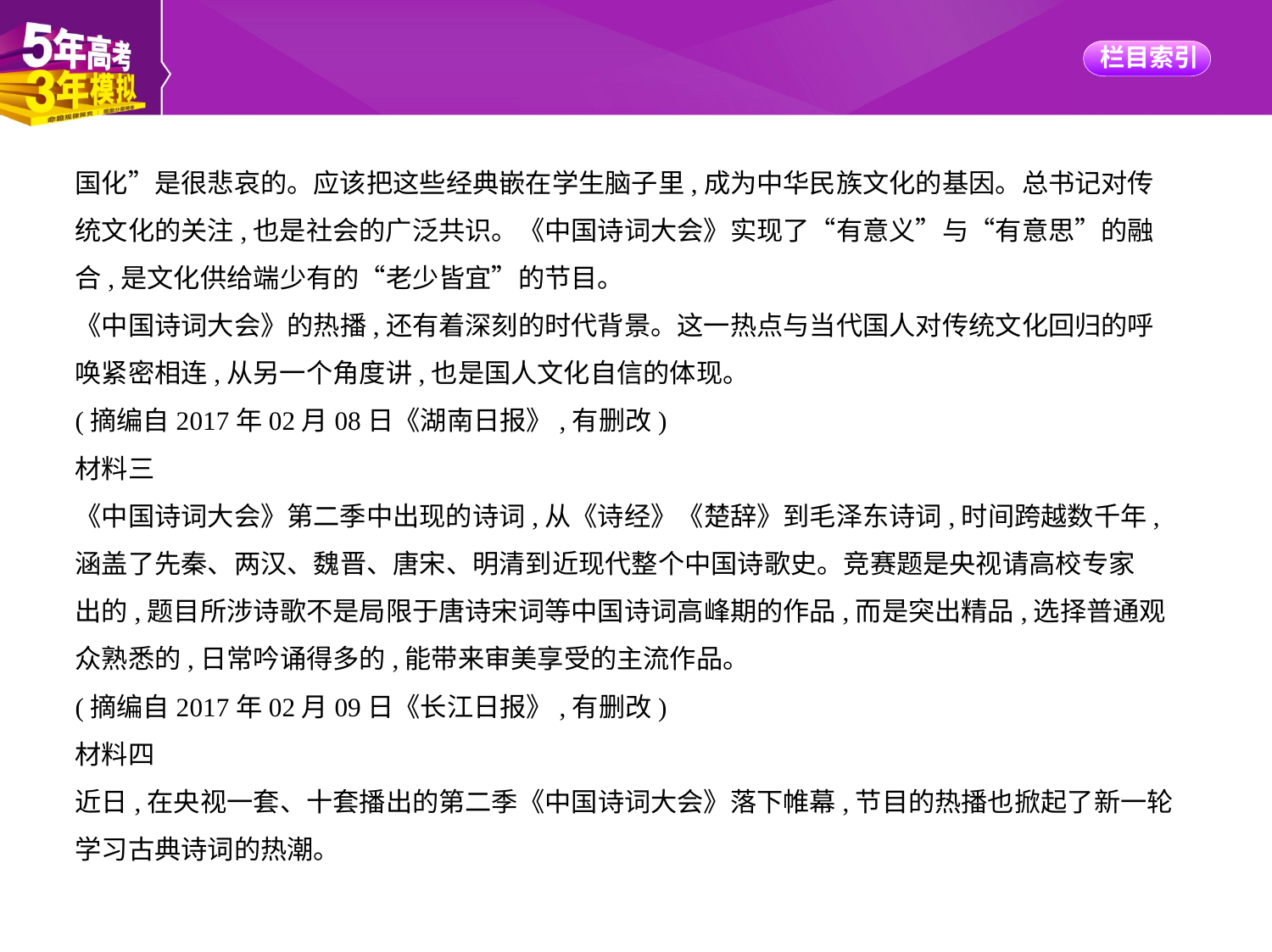

国化”是很悲哀的。应该把这些经典嵌在学生脑子里,成为中华民族文化的基因。总书记对传
统文化的关注,也是社会的广泛共识。《中国诗词大会》实现了“有意义”与“有意思”的融
合,是文化供给端少有的“老少皆宜”的节目。
《中国诗词大会》的热播,还有着深刻的时代背景。这一热点与当代国人对传统文化回归的呼
唤紧密相连,从另一个角度讲,也是国人文化自信的体现。
(摘编自2017年02月08日《湖南日报》,有删改)
材料三
《中国诗词大会》第二季中出现的诗词,从《诗经》《楚辞》到毛泽东诗词,时间跨越数千年,
涵盖了先秦、两汉、魏晋、唐宋、明清到近现代整个中国诗歌史。竞赛题是央视请高校专家
出的,题目所涉诗歌不是局限于唐诗宋词等中国诗词高峰期的作品,而是突出精品,选择普通观
众熟悉的,日常吟诵得多的,能带来审美享受的主流作品。
(摘编自2017年02月09日《长江日报》,有删改)
材料四
近日,在央视一套、十套播出的第二季《中国诗词大会》落下帷幕,节目的热播也掀起了新一轮
学习古典诗词的热潮。